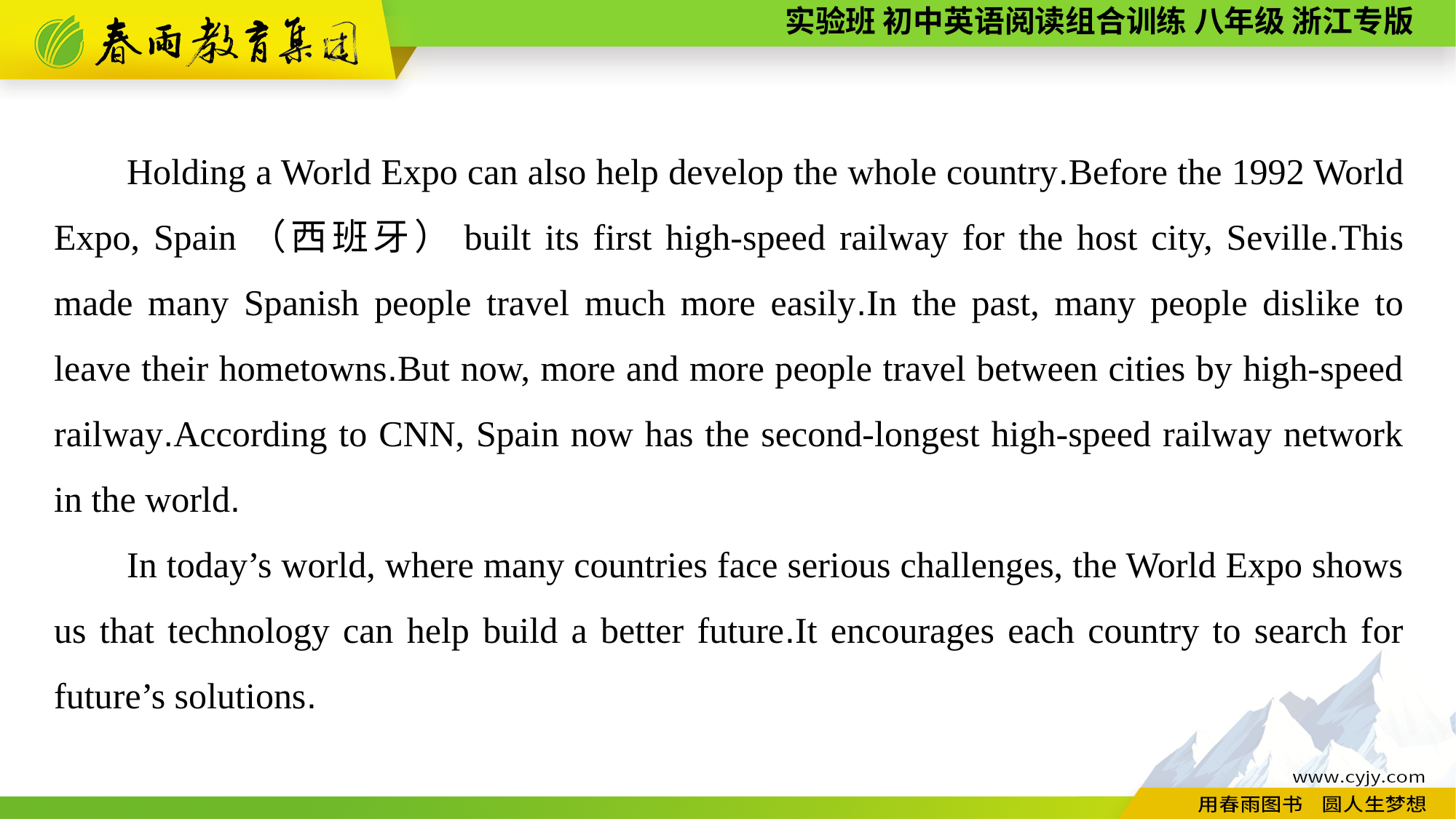

Holding a World Expo can also help develop the whole country.Before the 1992 World Expo, Spain（西班牙）built its first high-speed railway for the host city, Seville.This made many Spanish people travel much more easily.In the past, many people dislike to leave their hometowns.But now, more and more people travel between cities by high-speed railway.According to CNN, Spain now has the second-longest high-speed railway network in the world.
In today’s world, where many countries face serious challenges, the World Expo shows us that technology can help build a better future.It encourages each country to search for future’s solutions.